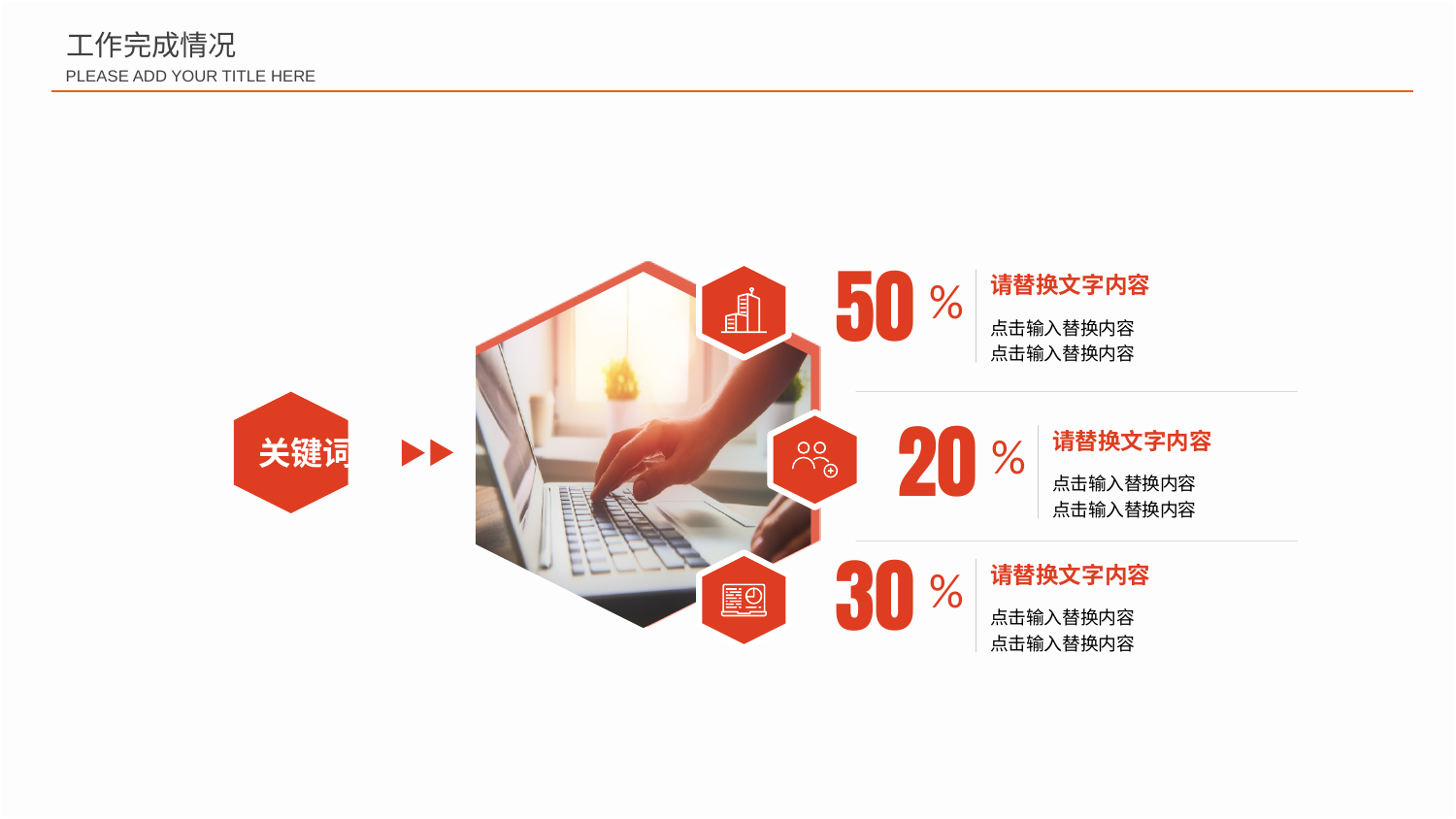

工作完成情况
PLEASE ADD YOUR TITLE HERE
50
请替换文字内容
%
点击输入替换内容
点击输入替换内容

关键词
20
请替换文字内容
%
点击输入替换内容
点击输入替换内容

30
请替换文字内容
%
点击输入替换内容
点击输入替换内容